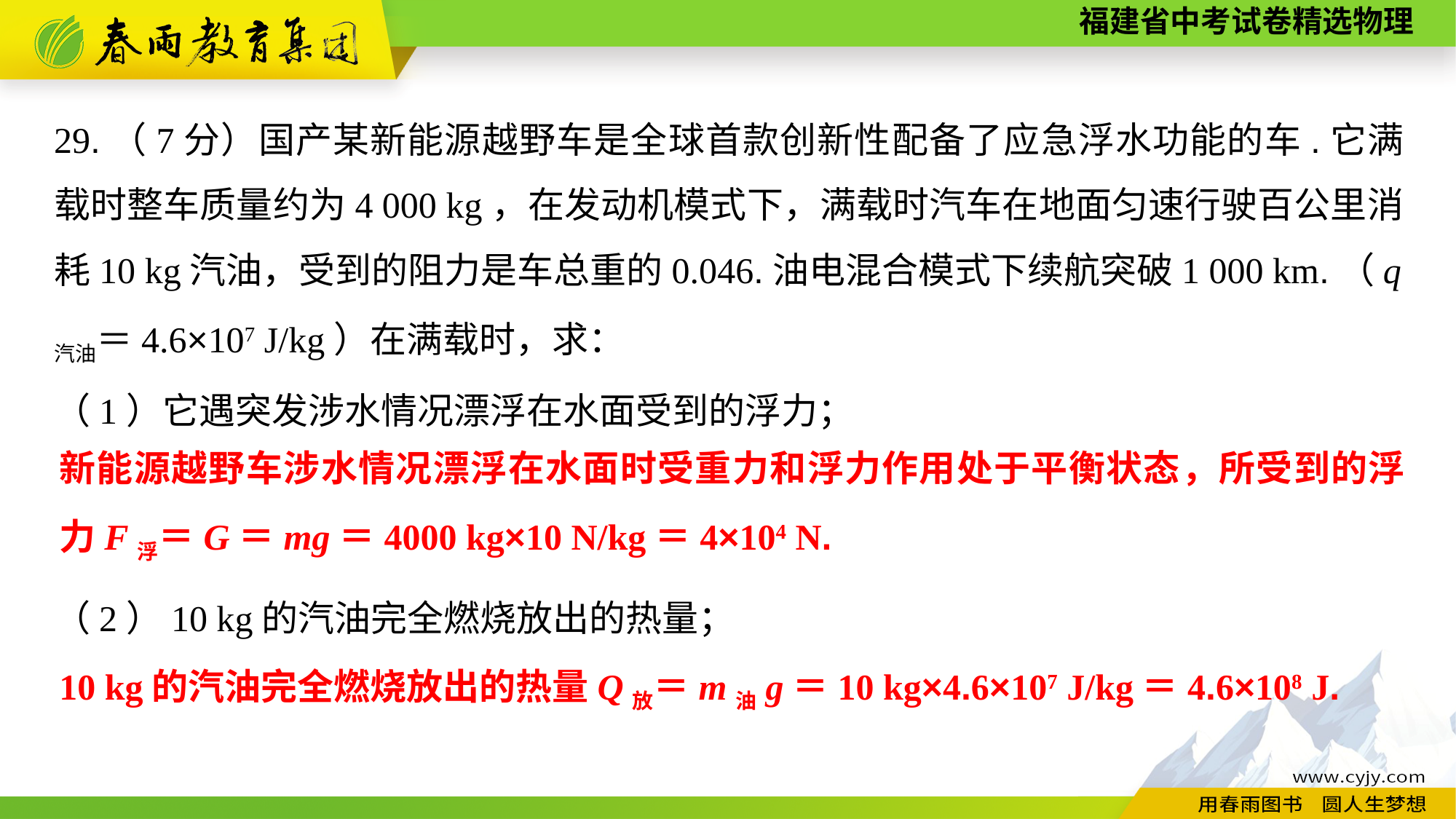

29.（7分）国产某新能源越野车是全球首款创新性配备了应急浮水功能的车.它满载时整车质量约为4 000 kg，在发动机模式下，满载时汽车在地面匀速行驶百公里消耗10 kg汽油，受到的阻力是车总重的0.046.油电混合模式下续航突破1 000 km.（q汽油＝4.6×107 J/kg）在满载时，求：
（1）它遇突发涉水情况漂浮在水面受到的浮力；

（2）10 kg的汽油完全燃烧放出的热量；
新能源越野车涉水情况漂浮在水面时受重力和浮力作用处于平衡状态，所受到的浮力F浮＝G＝mg＝4000 kg×10 N/kg＝4×104 N.
10 kg的汽油完全燃烧放出的热量Q放＝m油g＝10 kg×4.6×107 J/kg＝4.6×108 J.